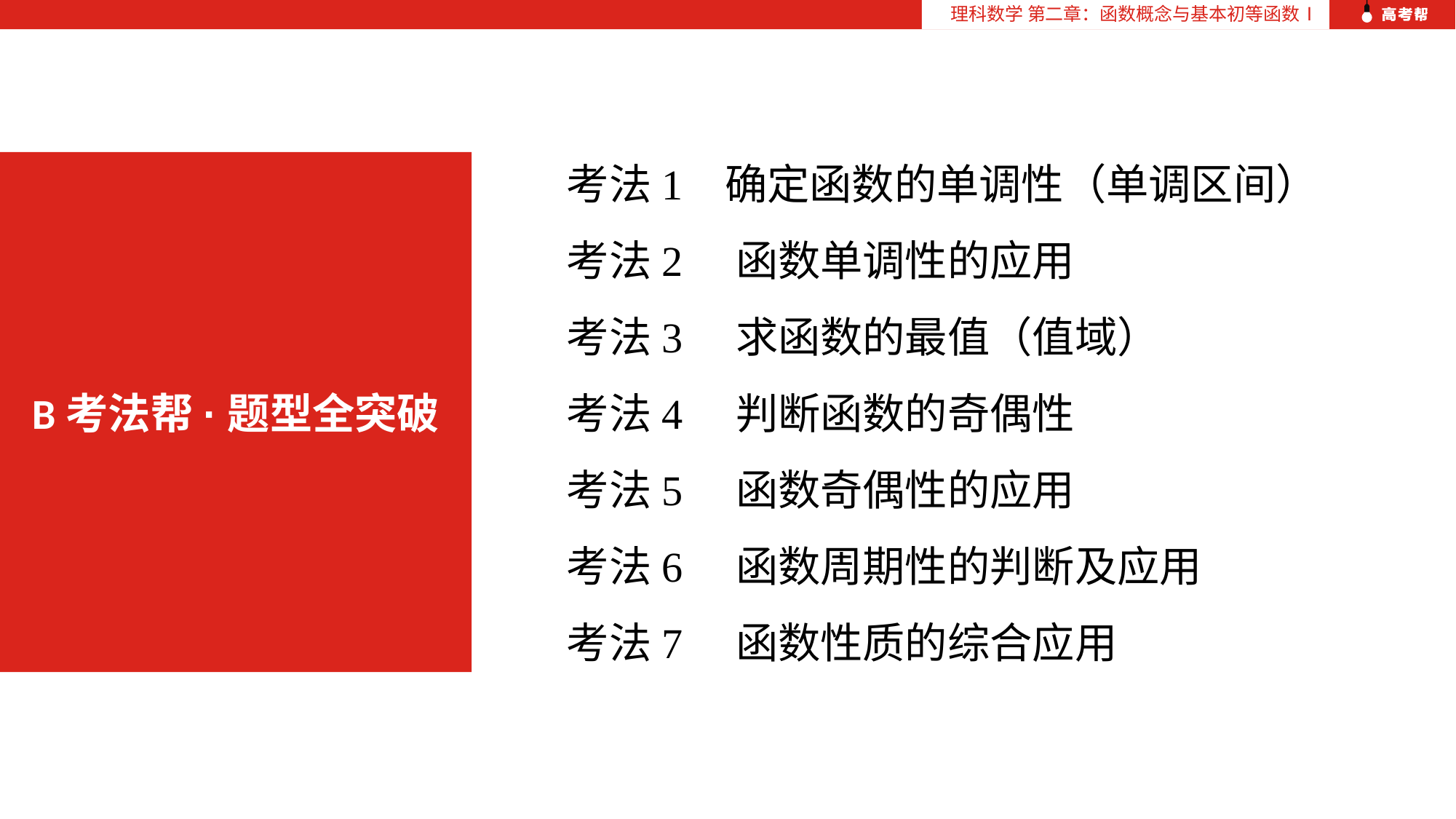

理科数学 第二章：函数概念与基本初等函数Ⅰ

考法1   确定函数的单调性（单调区间）
考法2　函数单调性的应用
考法3　求函数的最值（值域）
考法4　判断函数的奇偶性
考法5　函数奇偶性的应用
考法6　函数周期性的判断及应用
考法7　函数性质的综合应用

B考法帮·题型全突破